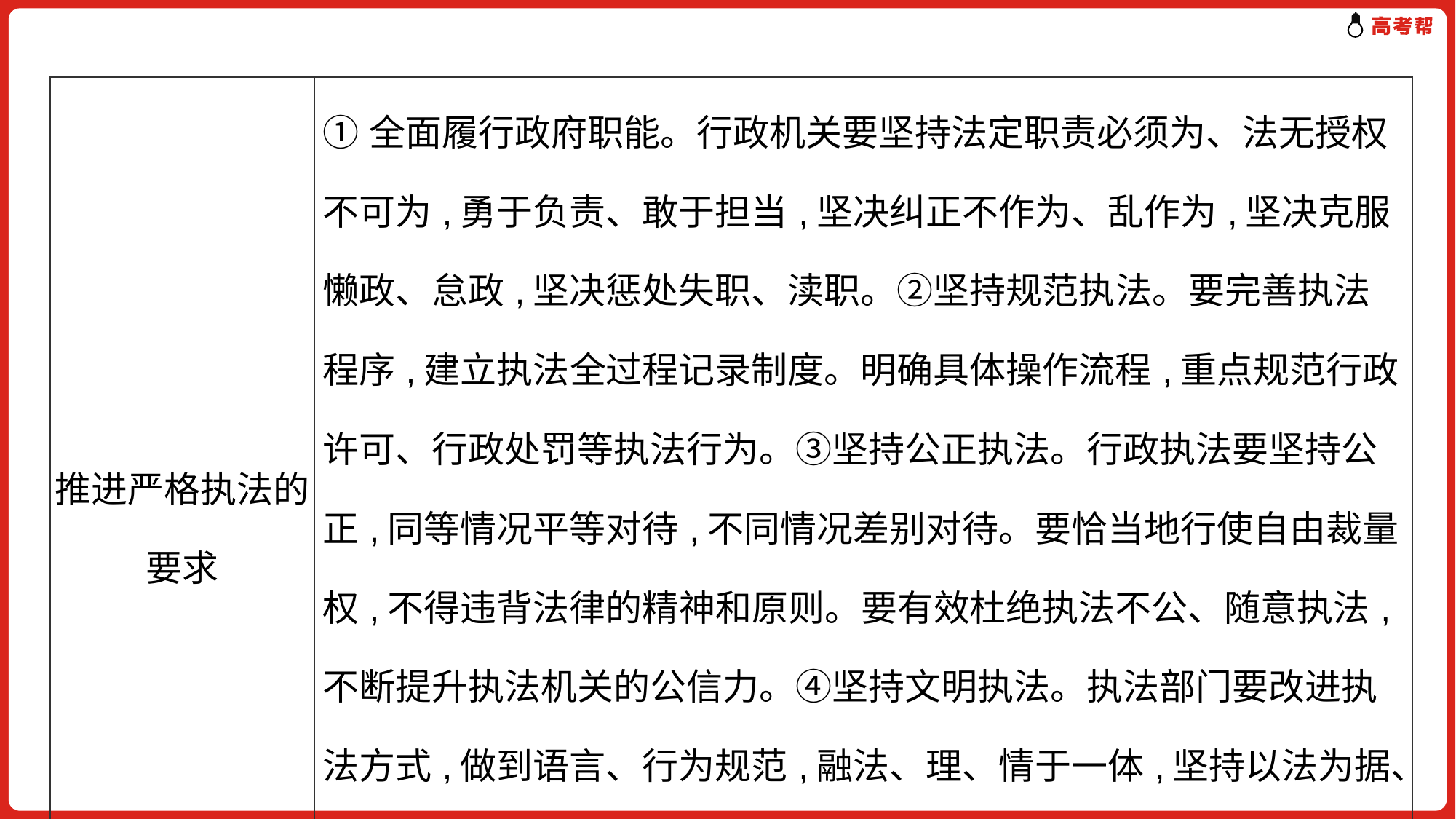

| 推进严格执法的要求 | ①全面履行政府职能。行政机关要坚持法定职责必须为、法无授权不可为,勇于负责、敢于担当,坚决纠正不作为、乱作为,坚决克服懒政、怠政,坚决惩处失职、渎职。②坚持规范执法。要完善执法程序,建立执法全过程记录制度。明确具体操作流程,重点规范行政许可、行政处罚等执法行为。③坚持公正执法。行政执法要坚持公正,同等情况平等对待,不同情况差别对待。要恰当地行使自由裁量权,不得违背法律的精神和原则。要有效杜绝执法不公、随意执法,不断提升执法机关的公信力。④坚持文明执法。执法部门要改进执法方式,做到语言、行为规范,融法、理、情于一体,坚持以法为据、以理服人、以情感人,争取当事人的理解和支持,力求实现执法效果最大化。 |
| --- | --- |